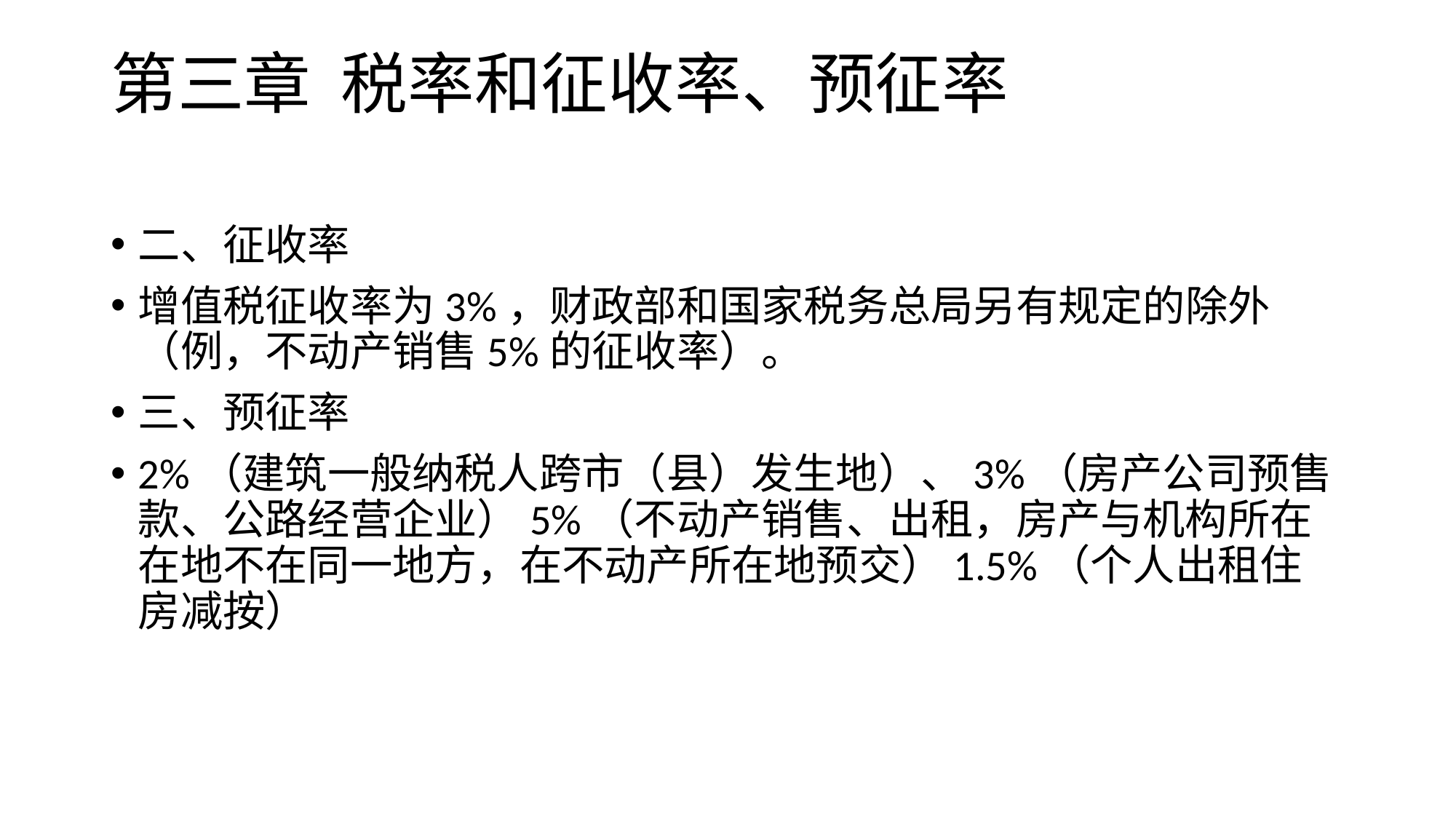

# 第三章  税率和征收率、预征率

二、征收率
增值税征收率为3%，财政部和国家税务总局另有规定的除外（例，不动产销售5%的征收率）。
三、预征率
2%（建筑一般纳税人跨市（县）发生地）、3%（房产公司预售款、公路经营企业）5%（不动产销售、出租，房产与机构所在在地不在同一地方，在不动产所在地预交）1.5%（个人出租住房减按）